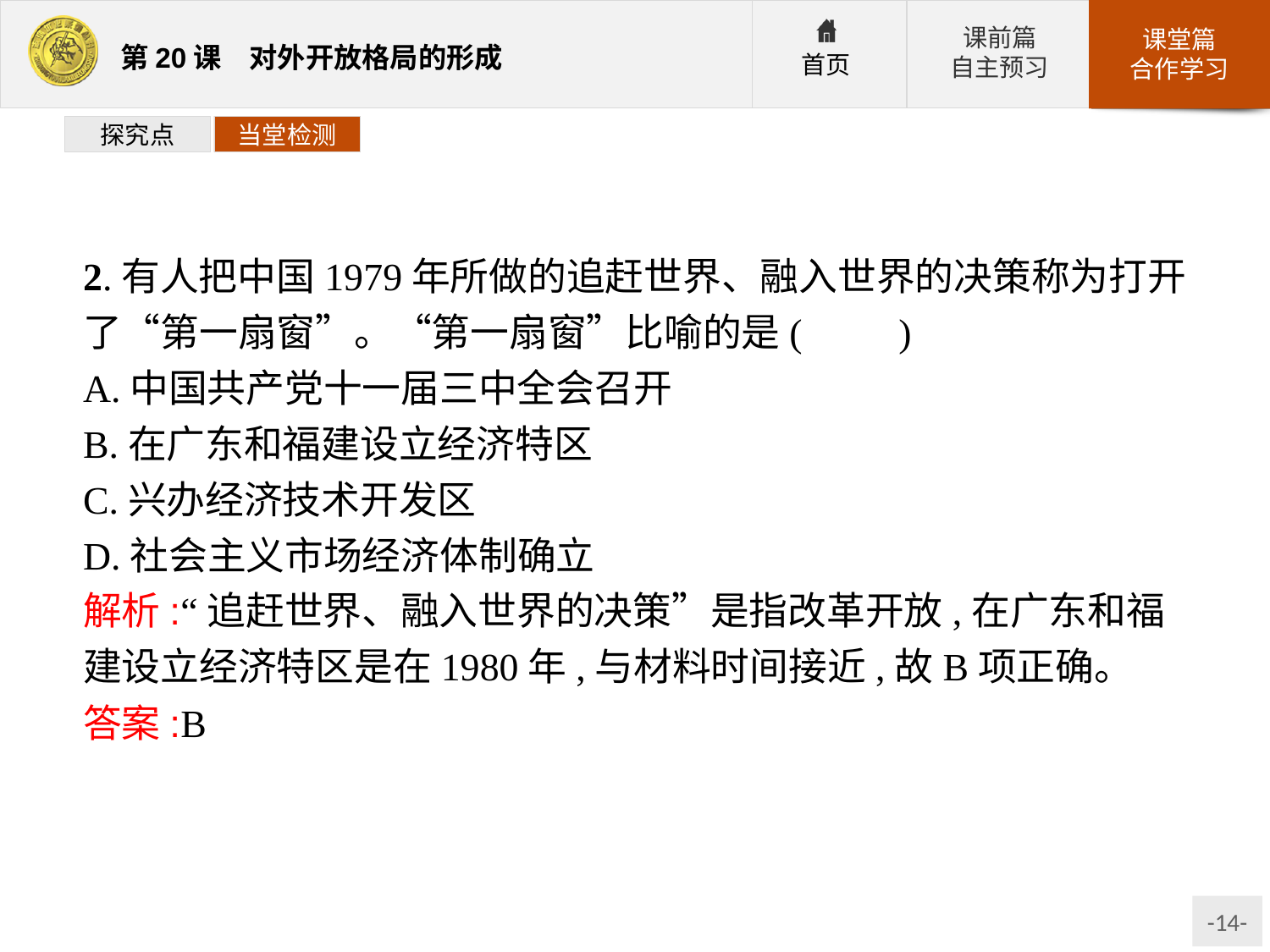

探究点
当堂检测
2.有人把中国1979年所做的追赶世界、融入世界的决策称为打开了“第一扇窗”。“第一扇窗”比喻的是(　　)
A.中国共产党十一届三中全会召开
B.在广东和福建设立经济特区
C.兴办经济技术开发区
D.社会主义市场经济体制确立
解析:“追赶世界、融入世界的决策”是指改革开放,在广东和福建设立经济特区是在1980年,与材料时间接近,故B项正确。
答案:B